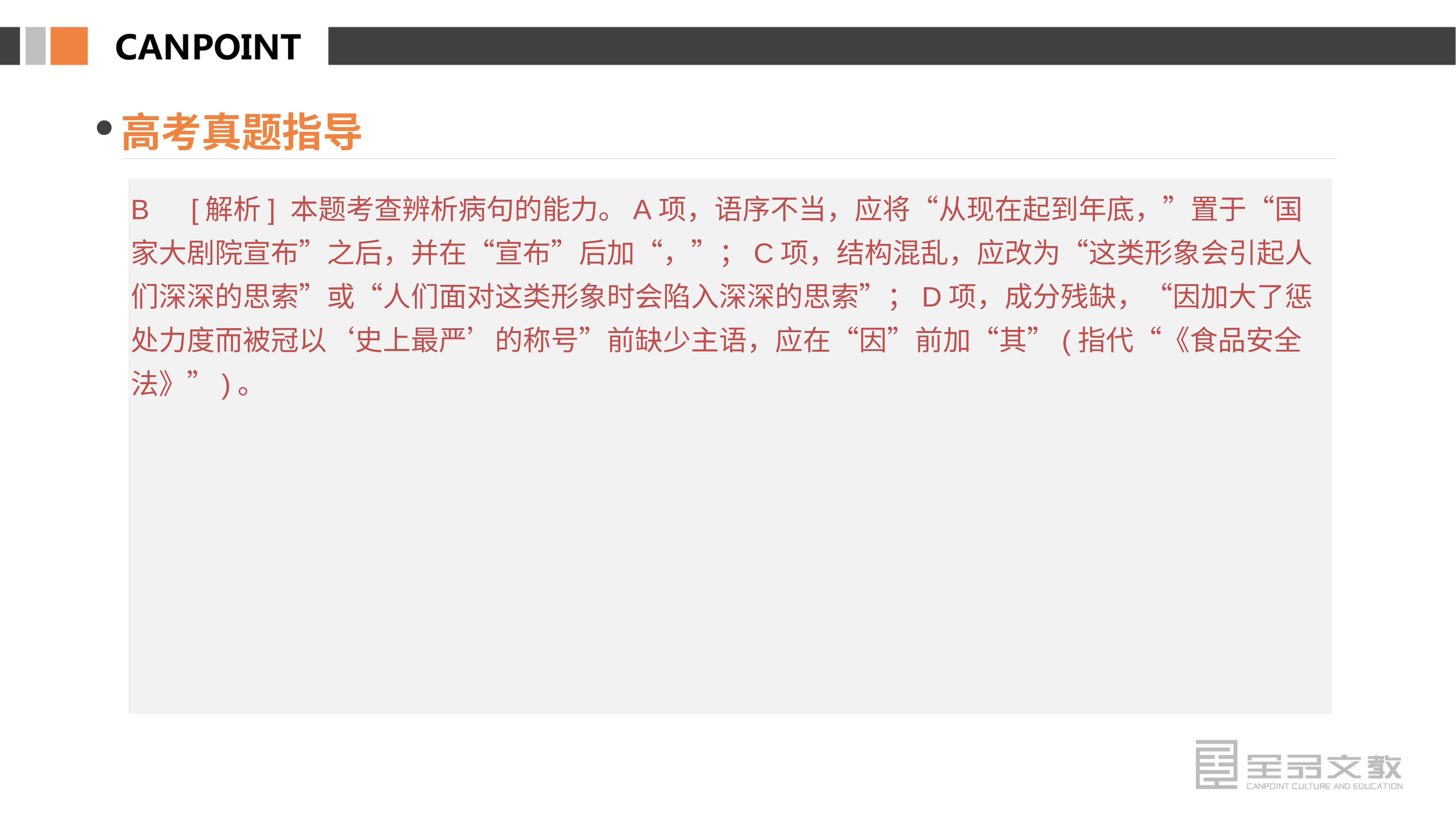

高考真题指导

B　[解析] 本题考查辨析病句的能力。A项，语序不当，应将“从现在起到年底，”置于“国家大剧院宣布”之后，并在“宣布”后加“，”；C项，结构混乱，应改为“这类形象会引起人们深深的思索”或“人们面对这类形象时会陷入深深的思索”；D项，成分残缺，“因加大了惩处力度而被冠以‘史上最严’的称号”前缺少主语，应在“因”前加“其”(指代“《食品安全法》”)。